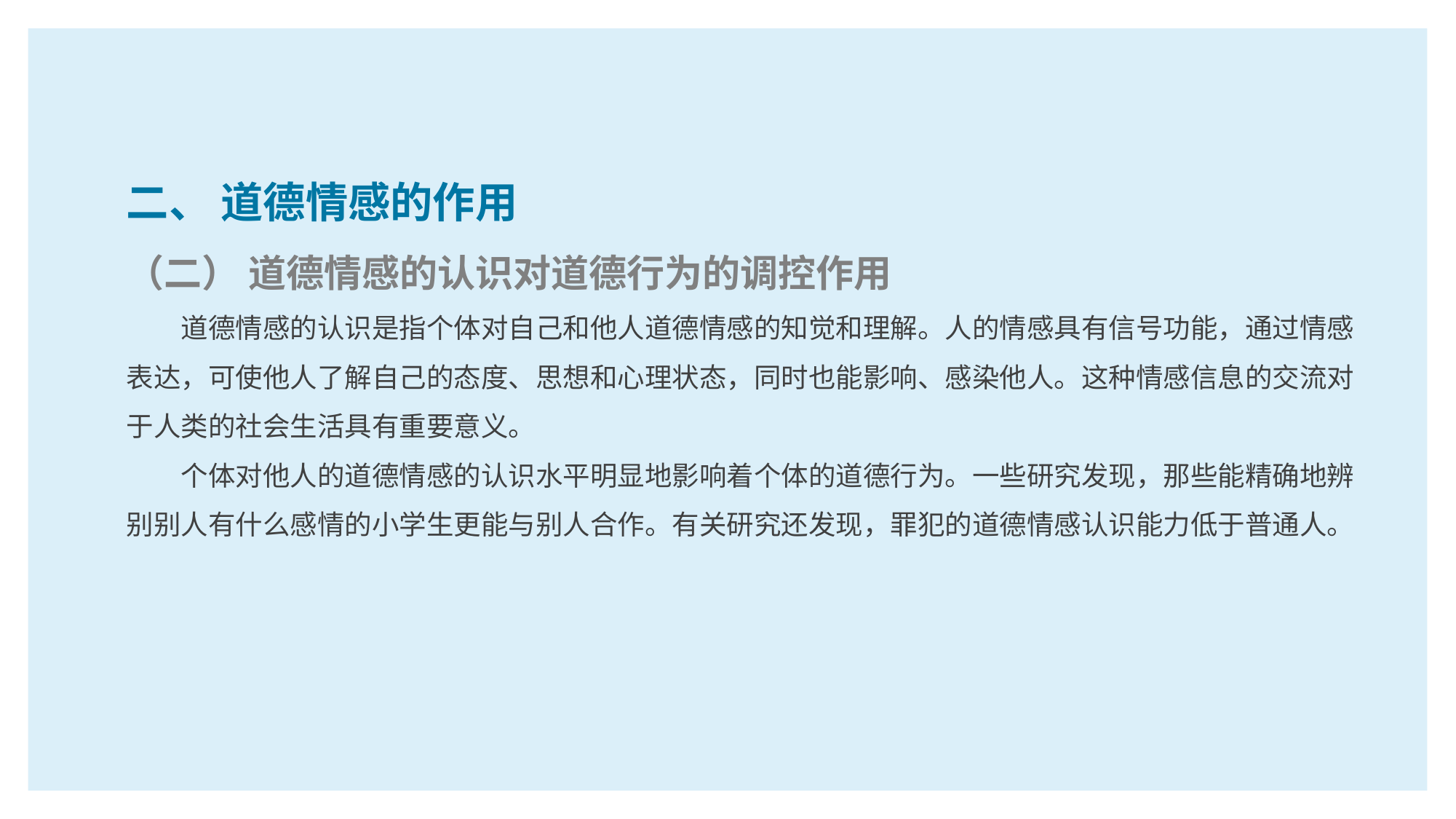

二、 道德情感的作用
（二） 道德情感的认识对道德行为的调控作用
道德情感的认识是指个体对自己和他人道德情感的知觉和理解。人的情感具有信号功能，通过情感表达，可使他人了解自己的态度、思想和心理状态，同时也能影响、感染他人。这种情感信息的交流对于人类的社会生活具有重要意义。
个体对他人的道德情感的认识水平明显地影响着个体的道德行为。一些研究发现，那些能精确地辨别别人有什么感情的小学生更能与别人合作。有关研究还发现，罪犯的道德情感认识能力低于普通人。